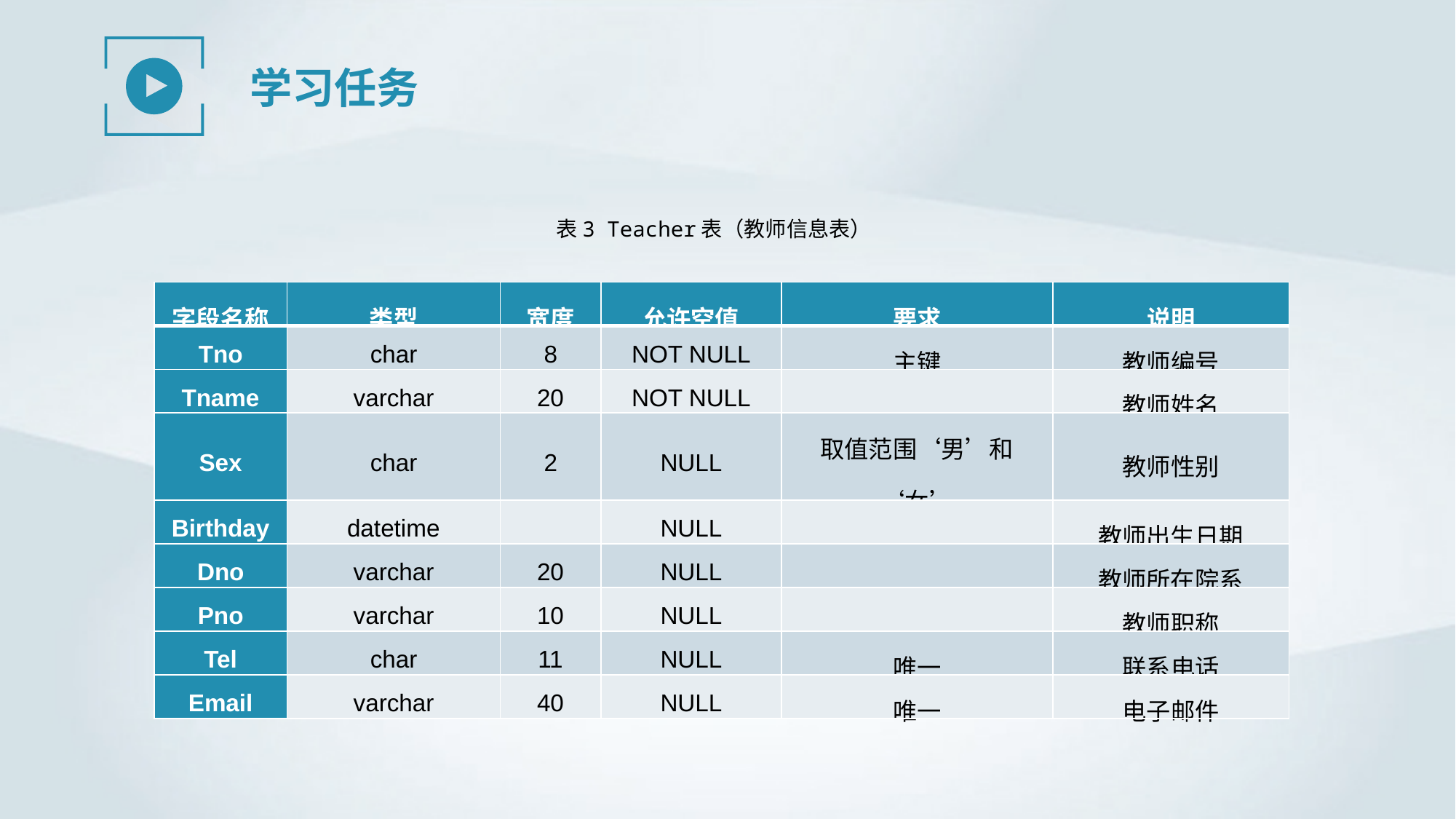

学习任务
表3  Teacher表（教师信息表）
| 字段名称 | 类型 | 宽度 | 允许空值 | 要求 | 说明 |
| --- | --- | --- | --- | --- | --- |
| Tno | char | 8 | NOT NULL | 主键 | 教师编号 |
| Tname | varchar | 20 | NOT NULL |  | 教师姓名 |
| Sex | char | 2 | NULL | 取值范围‘男’和‘女’ | 教师性别 |
| Birthday | datetime |  | NULL |  | 教师出生日期 |
| Dno | varchar | 20 | NULL |  | 教师所在院系 |
| Pno | varchar | 10 | NULL |  | 教师职称 |
| Tel | char | 11 | NULL | 唯一 | 联系电话 |
| Email | varchar | 40 | NULL | 唯一 | 电子邮件 |